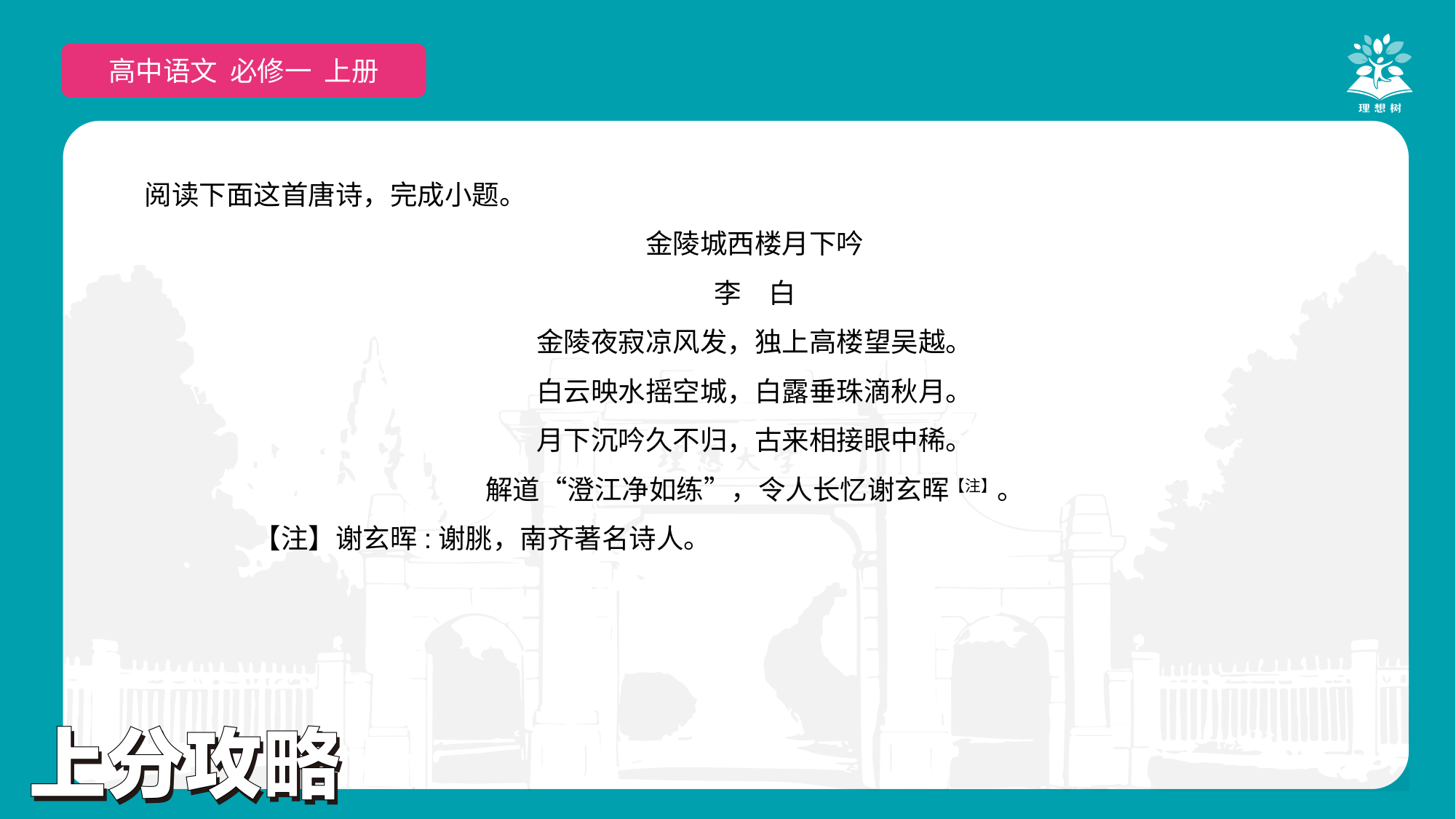

高中语文  选择性必修上
高中语文  必修一  上册
阅读下面这首唐诗，完成小题。
金陵城西楼月下吟
李　白
金陵夜寂凉风发，独上高楼望吴越。
白云映水摇空城，白露垂珠滴秋月。
月下沉吟久不归，古来相接眼中稀。
解道“澄江净如练”，令人长忆谢玄晖【注】。
　　【注】谢玄晖:谢朓，南齐著名诗人。